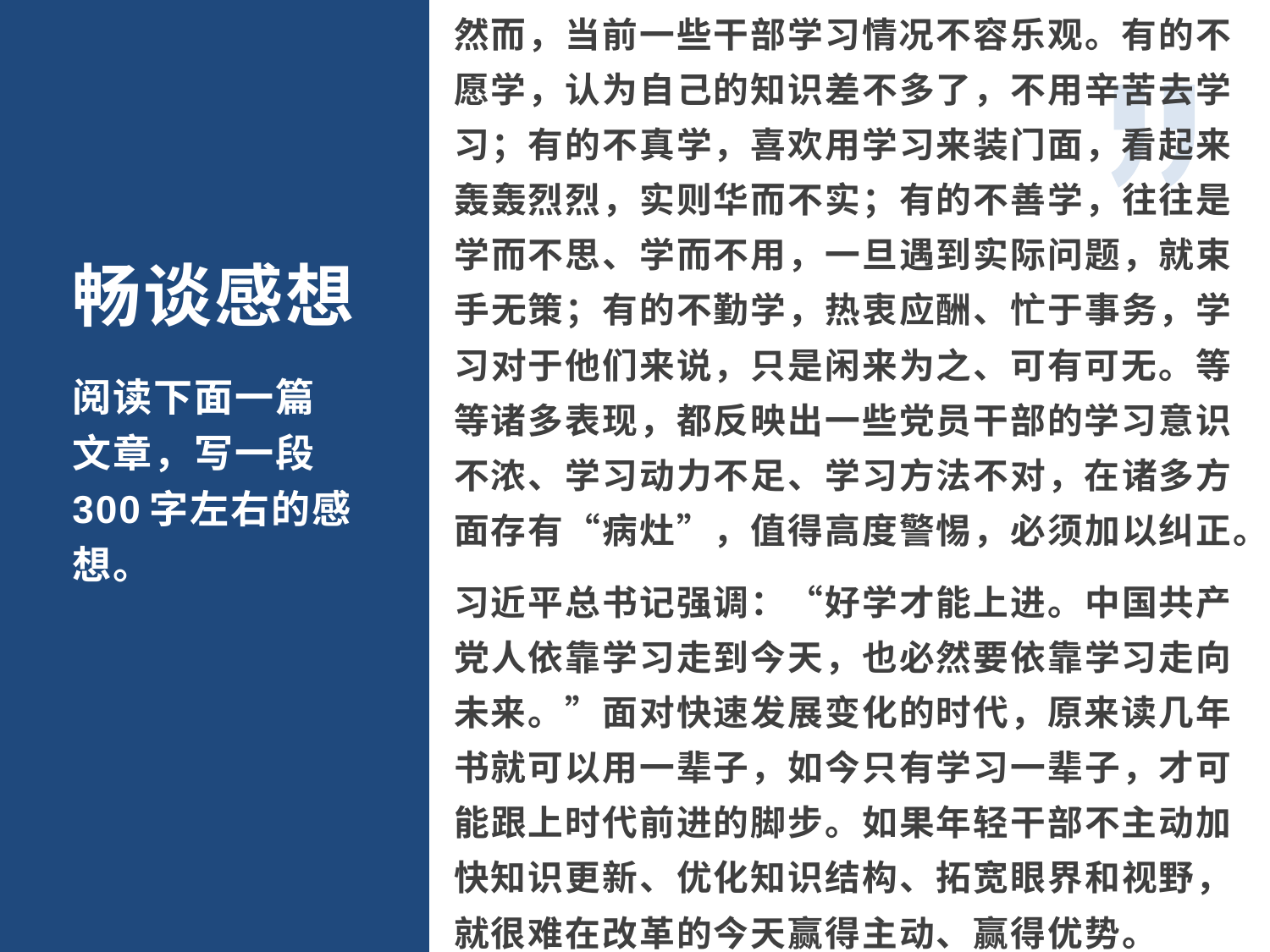

然而，当前一些干部学习情况不容乐观。有的不愿学，认为自己的知识差不多了，不用辛苦去学习；有的不真学，喜欢用学习来装门面，看起来轰轰烈烈，实则华而不实；有的不善学，往往是学而不思、学而不用，一旦遇到实际问题，就束手无策；有的不勤学，热衷应酬、忙于事务，学习对于他们来说，只是闲来为之、可有可无。等等诸多表现，都反映出一些党员干部的学习意识不浓、学习动力不足、学习方法不对，在诸多方面存有“病灶”，值得高度警惕，必须加以纠正。
习近平总书记强调：“好学才能上进。中国共产党人依靠学习走到今天，也必然要依靠学习走向未来。”面对快速发展变化的时代，原来读几年书就可以用一辈子，如今只有学习一辈子，才可能跟上时代前进的脚步。如果年轻干部不主动加快知识更新、优化知识结构、拓宽眼界和视野，就很难在改革的今天赢得主动、赢得优势。

畅谈感想
阅读下面一篇文章，写一段300字左右的感想。